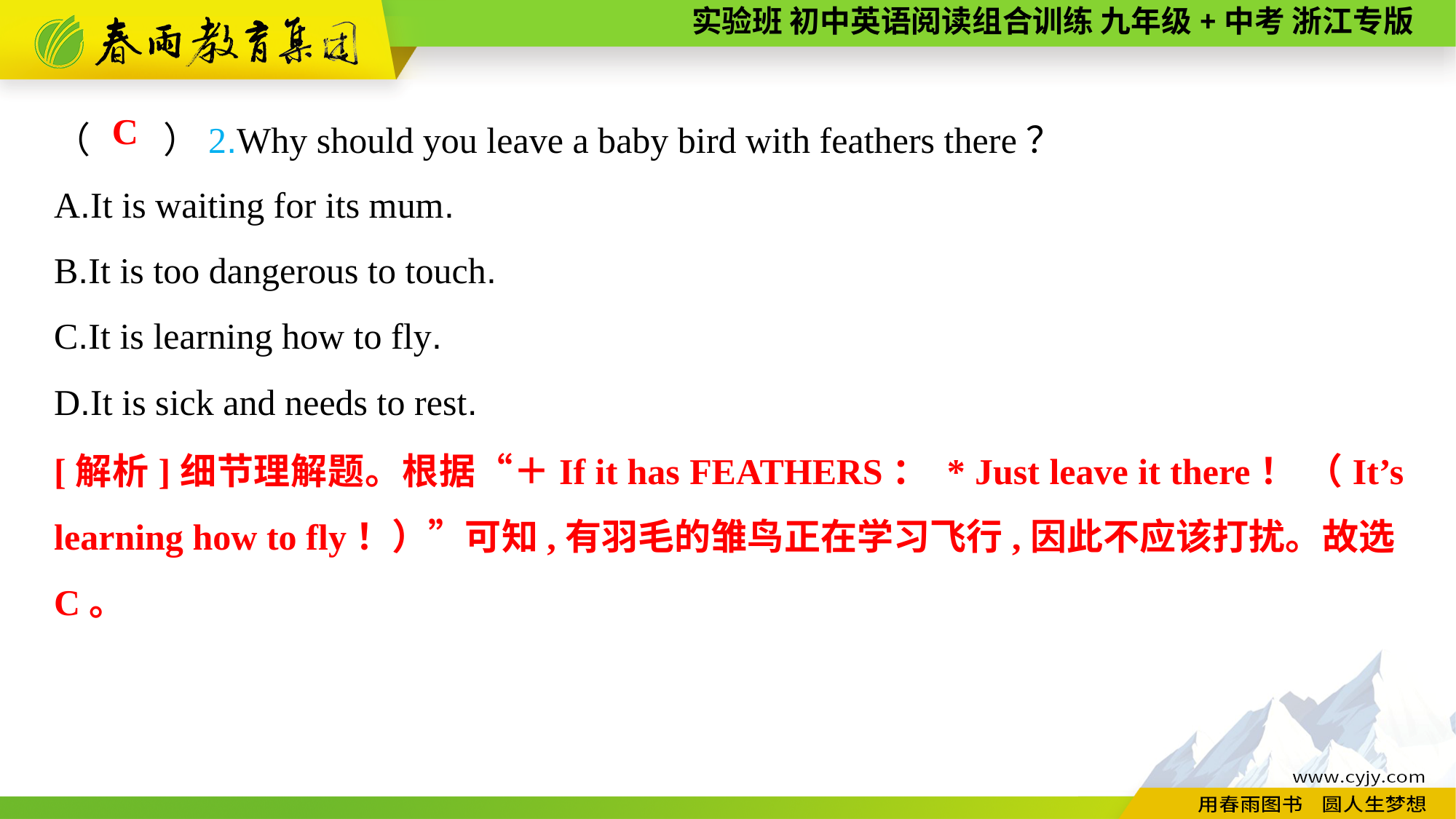

（　　）2.Why should you leave a baby bird with feathers there？
A.It is waiting for its mum.
B.It is too dangerous to touch.
C.It is learning how to fly.
D.It is sick and needs to rest.
C
[解析]细节理解题。根据“＋If it has FEATHERS： * Just leave it there！ （It’s learning how to fly！）”可知,有羽毛的雏鸟正在学习飞行,因此不应该打扰。故选C。